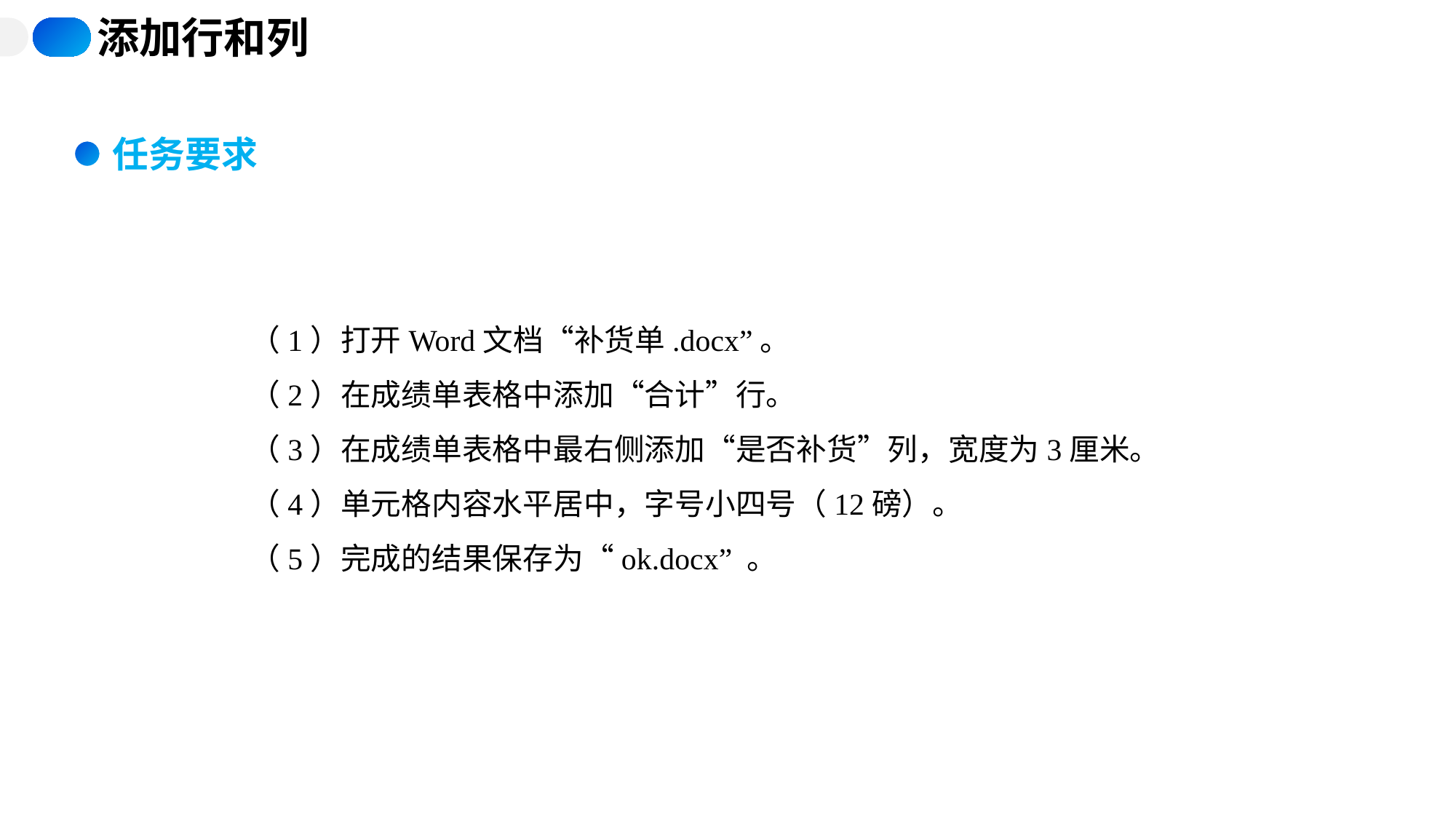

添加行和列
任务要求

（1）打开Word文档“补货单.docx”。
（2）在成绩单表格中添加“合计”行。
（3）在成绩单表格中最右侧添加“是否补货”列，宽度为3厘米。
（4）单元格内容水平居中，字号小四号（12磅）。
（5）完成的结果保存为“ok.docx” 。